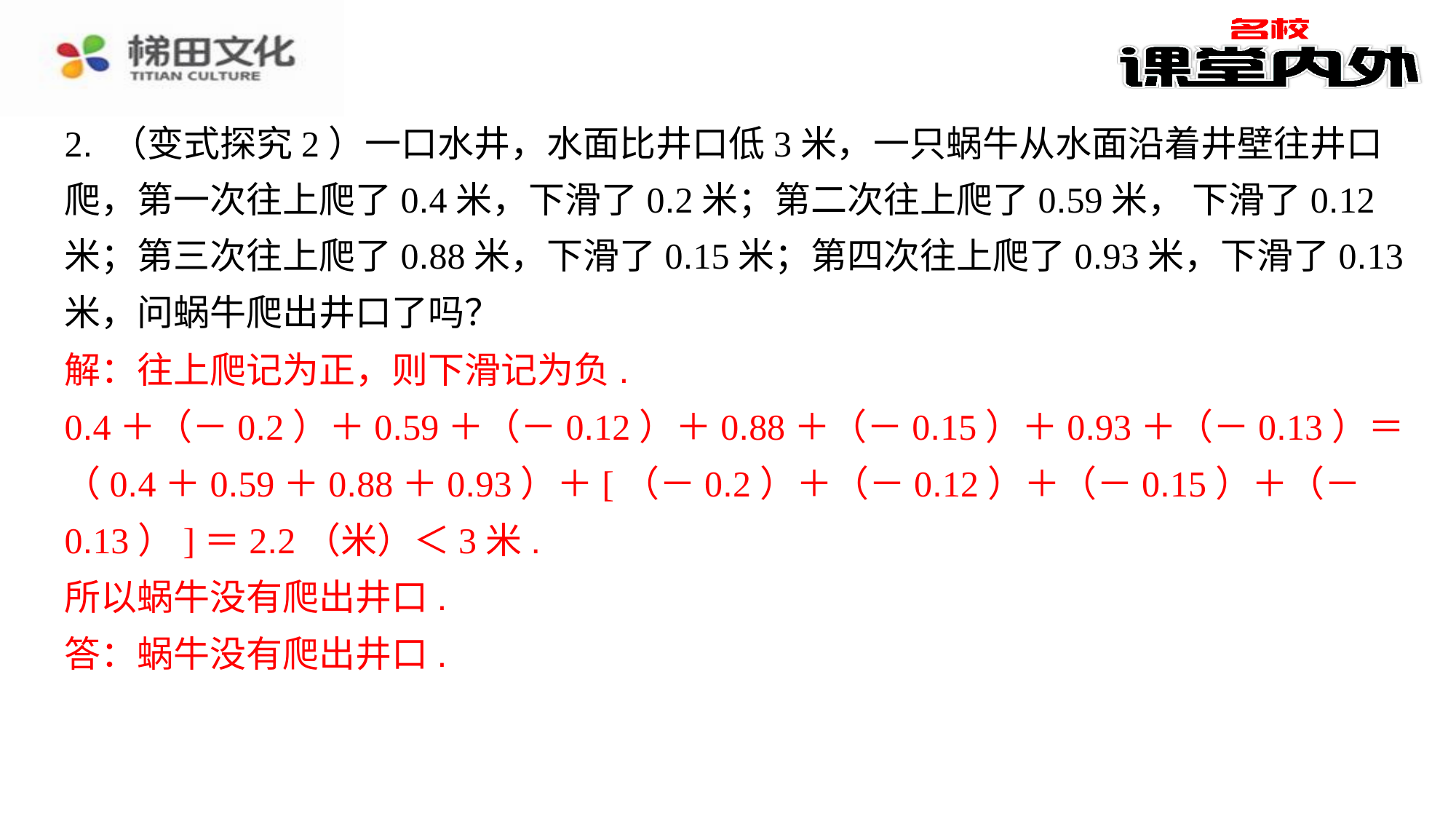

2. （变式探究2）一口水井，水面比井口低3米，一只蜗牛从水面沿着井壁往井口
爬，第一次往上爬了0.4米，下滑了0.2米；第二次往上爬了0.59米， 下滑了0.12
米；第三次往上爬了0.88米，下滑了0.15米；第四次往上爬了0.93米，下滑了0.13
米，问蜗牛爬出井口了吗？
解：往上爬记为正，则下滑记为负.
0.4＋（－0.2）＋0.59＋（－0.12）＋0.88＋（－0.15）＋0.93＋（－0.13）＝
（0.4＋0.59＋0.88＋0.93）＋[（－0.2）＋（－0.12）＋（－0.15）＋（－
0.13）]＝2.2（米）＜3米.
所以蜗牛没有爬出井口.
答：蜗牛没有爬出井口.
解：往上爬记为正，则下滑记为负.
0.4＋（－0.2）＋0.59＋（－0.12）＋0.88＋（－0.15）＋0.93＋（－0.13）＝
（0.4＋0.59＋0.88＋0.93）＋[（－0.2）＋（－0.12）＋（－0.15）＋（－
0.13）]＝2.2（米）＜3米.
所以蜗牛没有爬出井口.
答：蜗牛没有爬出井口.